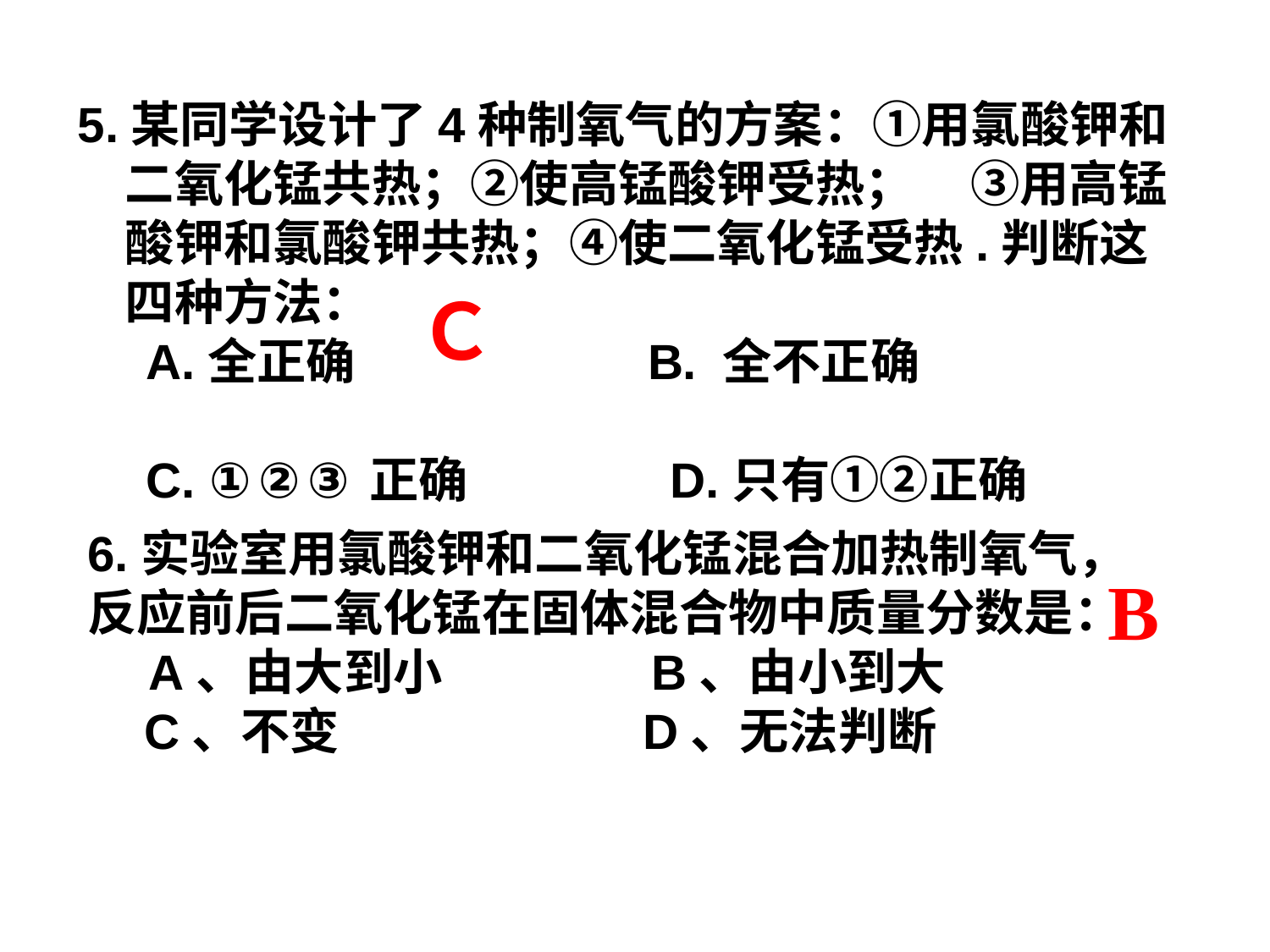

5.某同学设计了4种制氧气的方案：①用氯酸钾和二氧化锰共热；②使高锰酸钾受热；     ③用高锰酸钾和氯酸钾共热；④使二氧化锰受热.判断这四种方法：
     A.全正确                         B. 全不正确
     C. ①②③正确                 D.只有①②正确
Ｃ
6.实验室用氯酸钾和二氧化锰混合加热制氧气，反应前后二氧化锰在固体混合物中质量分数是：
　A、由大到小　　　　B、由小到大
    C、不变　　　    　　D、无法判断
B